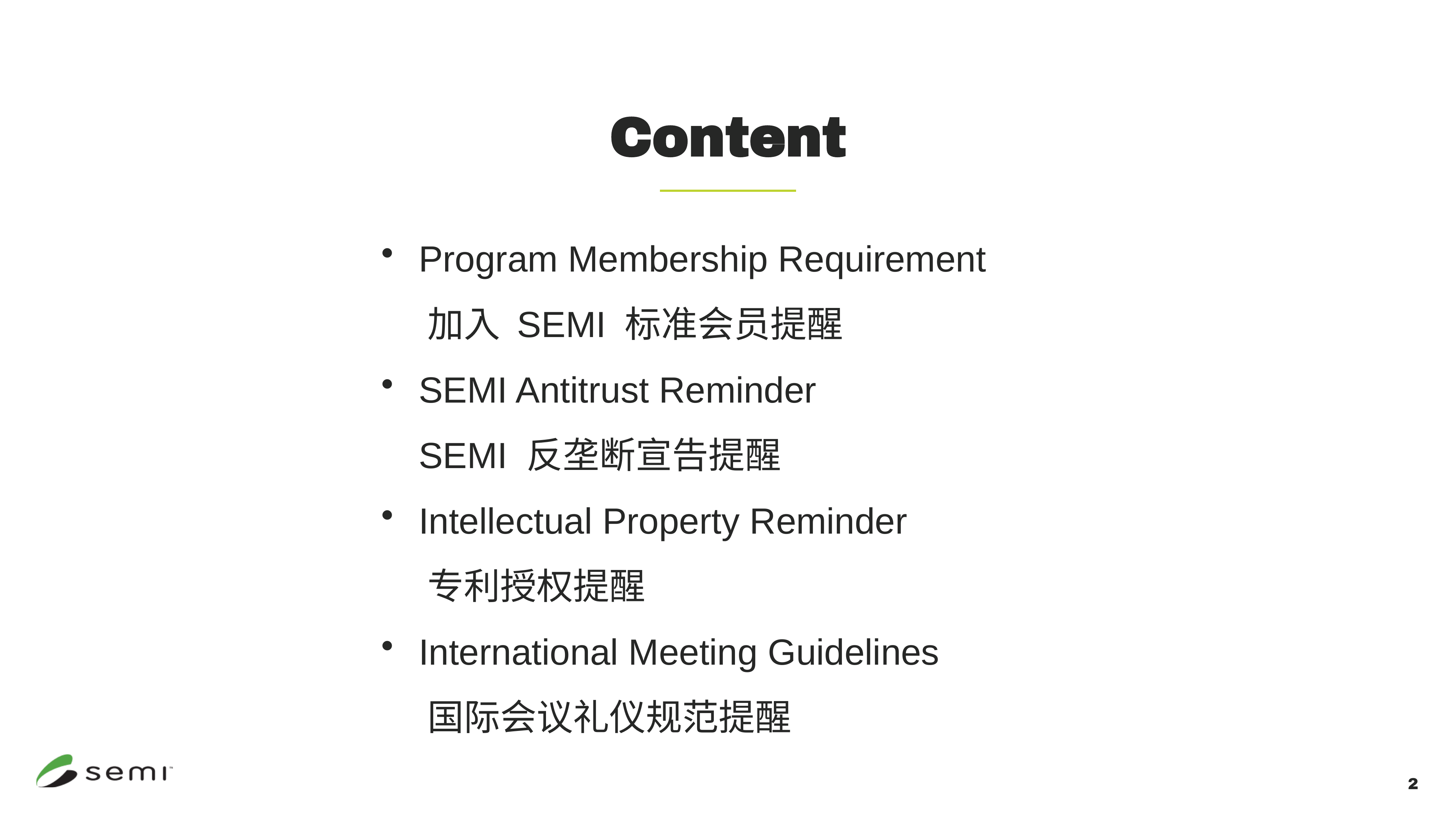

Content
 Program Membership Requirement
 加入 SEMI 标准会员提醒
 SEMI Antitrust Reminder
 SEMI 反垄断宣告提醒
 Intellectual Property Reminder
 专利授权提醒
 International Meeting Guidelines
  国际会议礼仪规范提醒